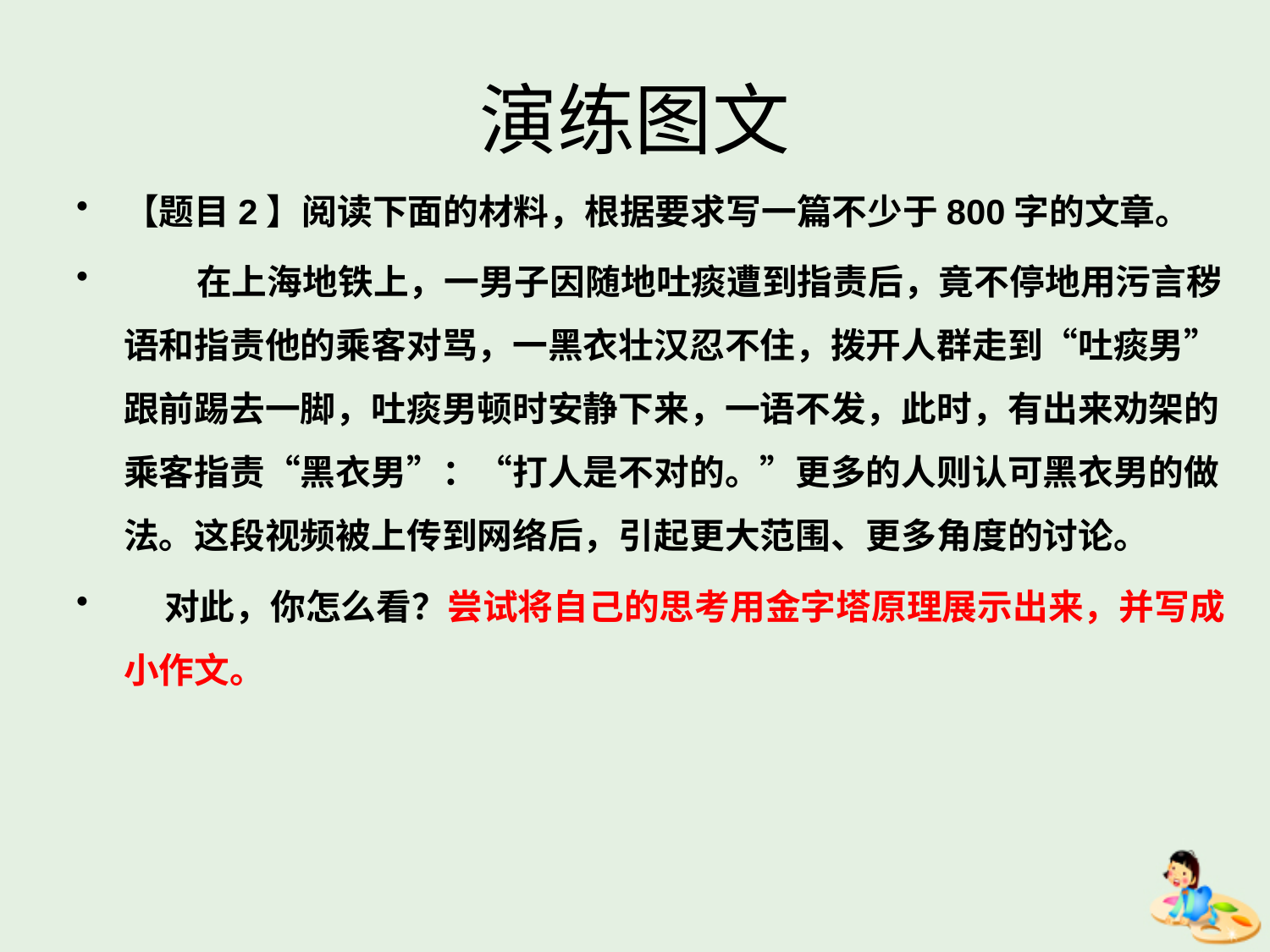

# 演练图文
【题目2】阅读下面的材料，根据要求写一篇不少于800字的文章。
        在上海地铁上，一男子因随地吐痰遭到指责后，竟不停地用污言秽语和指责他的乘客对骂，一黑衣壮汉忍不住，拨开人群走到“吐痰男”跟前踢去一脚，吐痰男顿时安静下来，一语不发，此时，有出来劝架的乘客指责“黑衣男”：“打人是不对的。”更多的人则认可黑衣男的做法。这段视频被上传到网络后，引起更大范围、更多角度的讨论。
    对此，你怎么看？尝试将自己的思考用金字塔原理展示出来，并写成小作文。